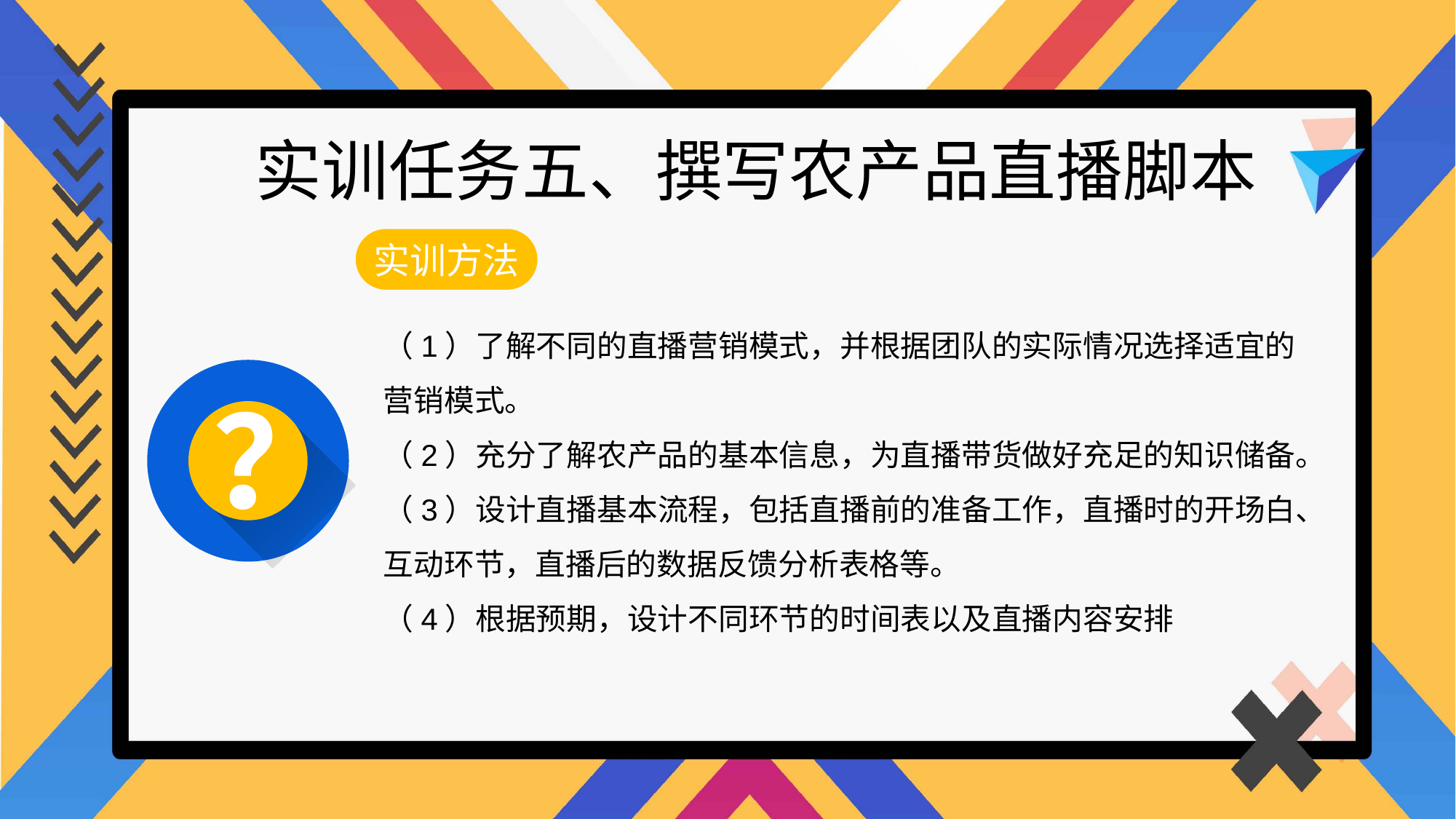

实训任务五、撰写农产品直播脚本
实训方法
（1）了解不同的直播营销模式，并根据团队的实际情况选择适宜的营销模式。
（2）充分了解农产品的基本信息，为直播带货做好充足的知识储备。
（3）设计直播基本流程，包括直播前的准备工作，直播时的开场白、互动环节，直播后的数据反馈分析表格等。
（4）根据预期，设计不同环节的时间表以及直播内容安排